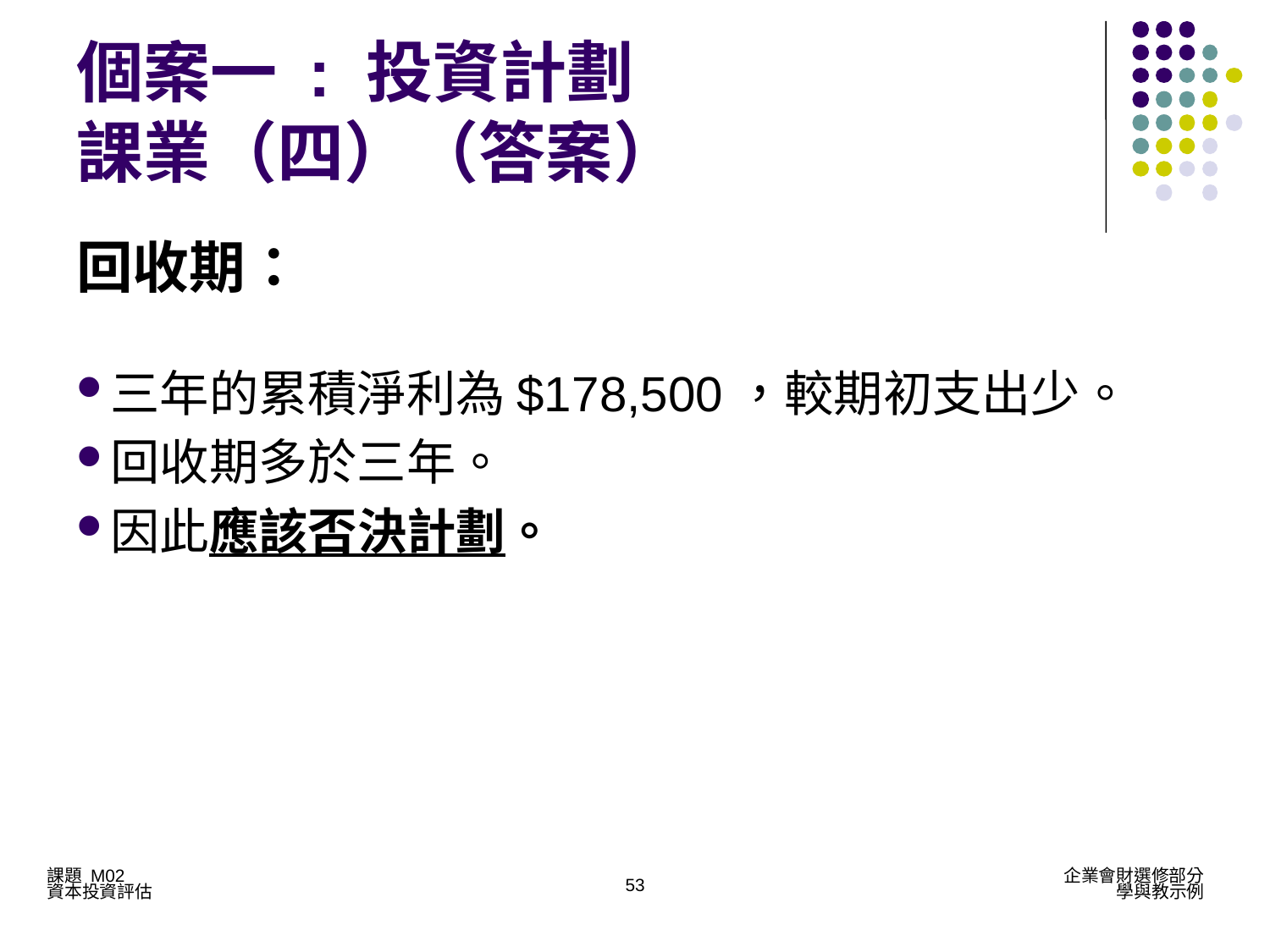

個案一 : 投資計劃
課業（四）（答案）
回收期：

三年的累積淨利為$178,500，較期初支出少。
回收期多於三年。
因此應該否決計劃。

53